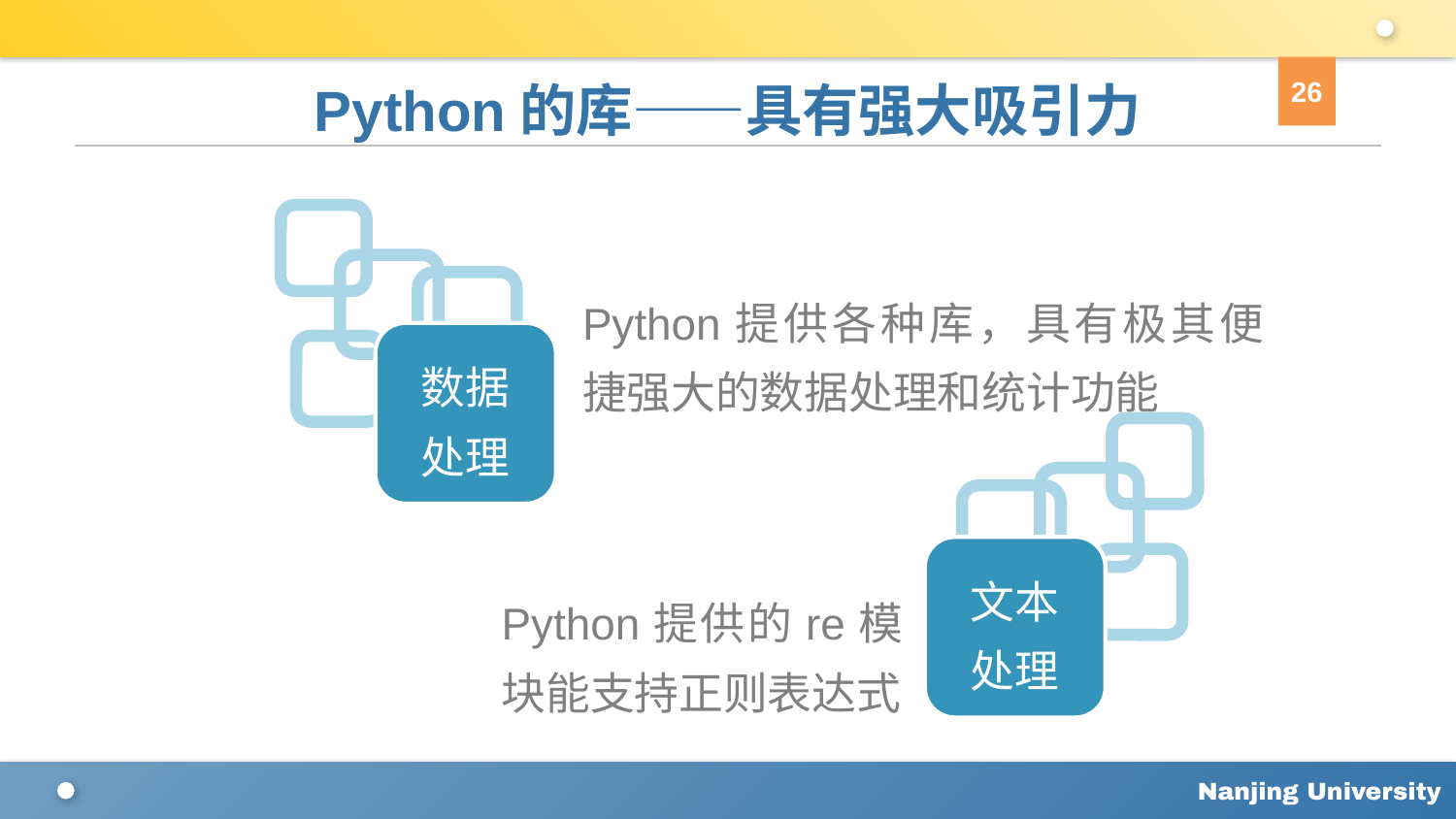

26
# Python的库——具有强大吸引力

Python提供各种库，具有极其便捷强大的数据处理和统计功能
数据
处理

文本
处理

Python提供的re模块能支持正则表达式